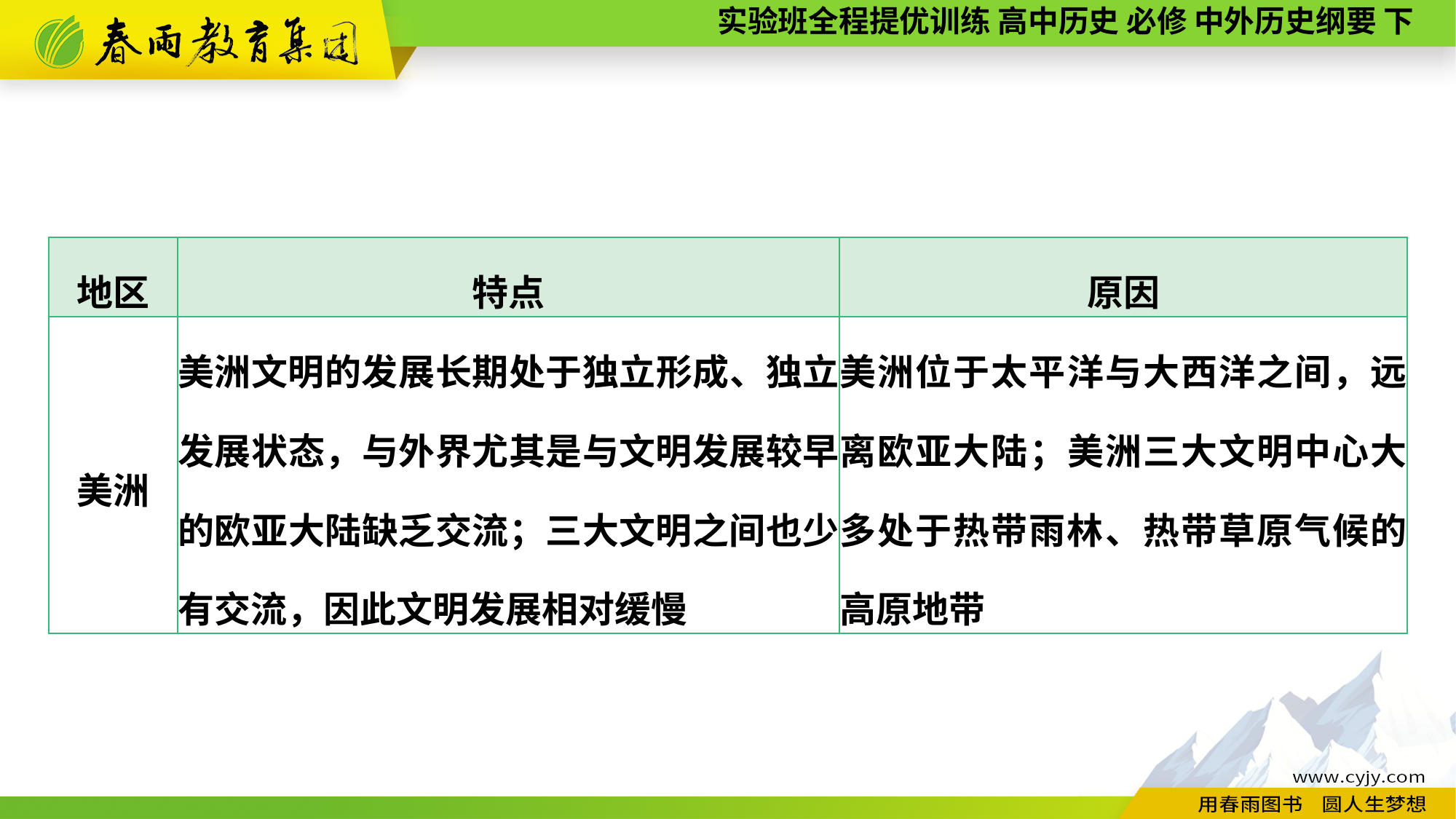

| 地区 | 特点 | 原因 |
| --- | --- | --- |
| 美洲 | 美洲文明的发展长期处于独立形成、独立发展状态，与外界尤其是与文明发展较早的欧亚大陆缺乏交流；三大文明之间也少有交流，因此文明发展相对缓慢 | 美洲位于太平洋与大西洋之间，远离欧亚大陆；美洲三大文明中心大多处于热带雨林、热带草原气候的高原地带 |